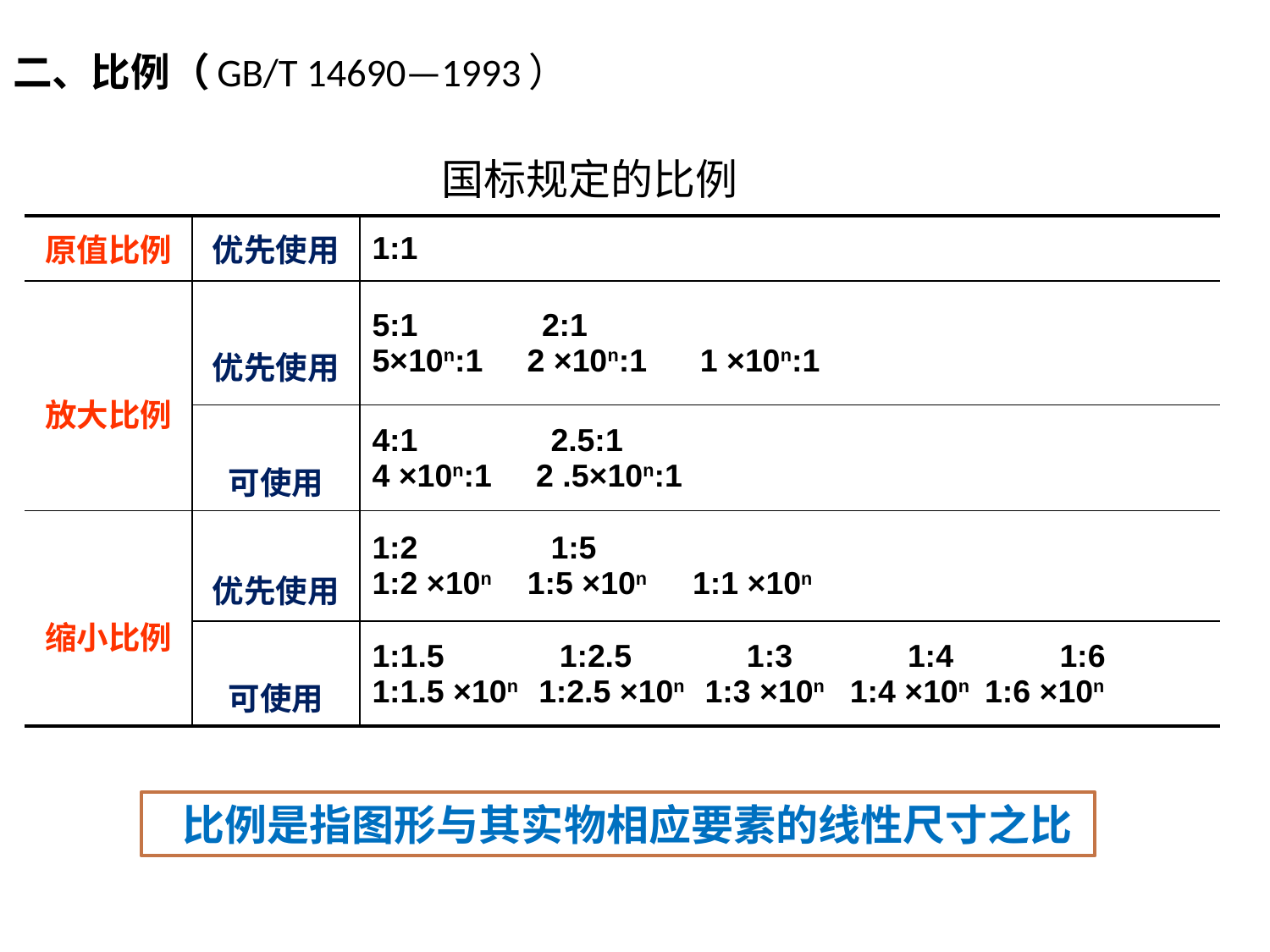

# 二、比例（GB/T 14690—1993）
国标规定的比例
| 原值比例 | 优先使用 | 1:1 |
| --- | --- | --- |
| 放大比例 | 优先使用 | 5:1 2:1 5×10n:1 2 ×10n:1 1 ×10n:1 |
|  | 可使用 | 4:1 2.5:1 4 ×10n:1 2 .5×10n:1 |
| 缩小比例 | 优先使用 | 1:2 1:5 1:2 ×10n 1:5 ×10n 1:1 ×10n |
|  | 可使用 | 1:1.5 1:2.5 1:3 1:4 1:6 1:1.5 ×10n 1:2.5 ×10n 1:3 ×10n 1:4 ×10n 1:6 ×10n |
  比例是指图形与其实物相应要素的线性尺寸之比